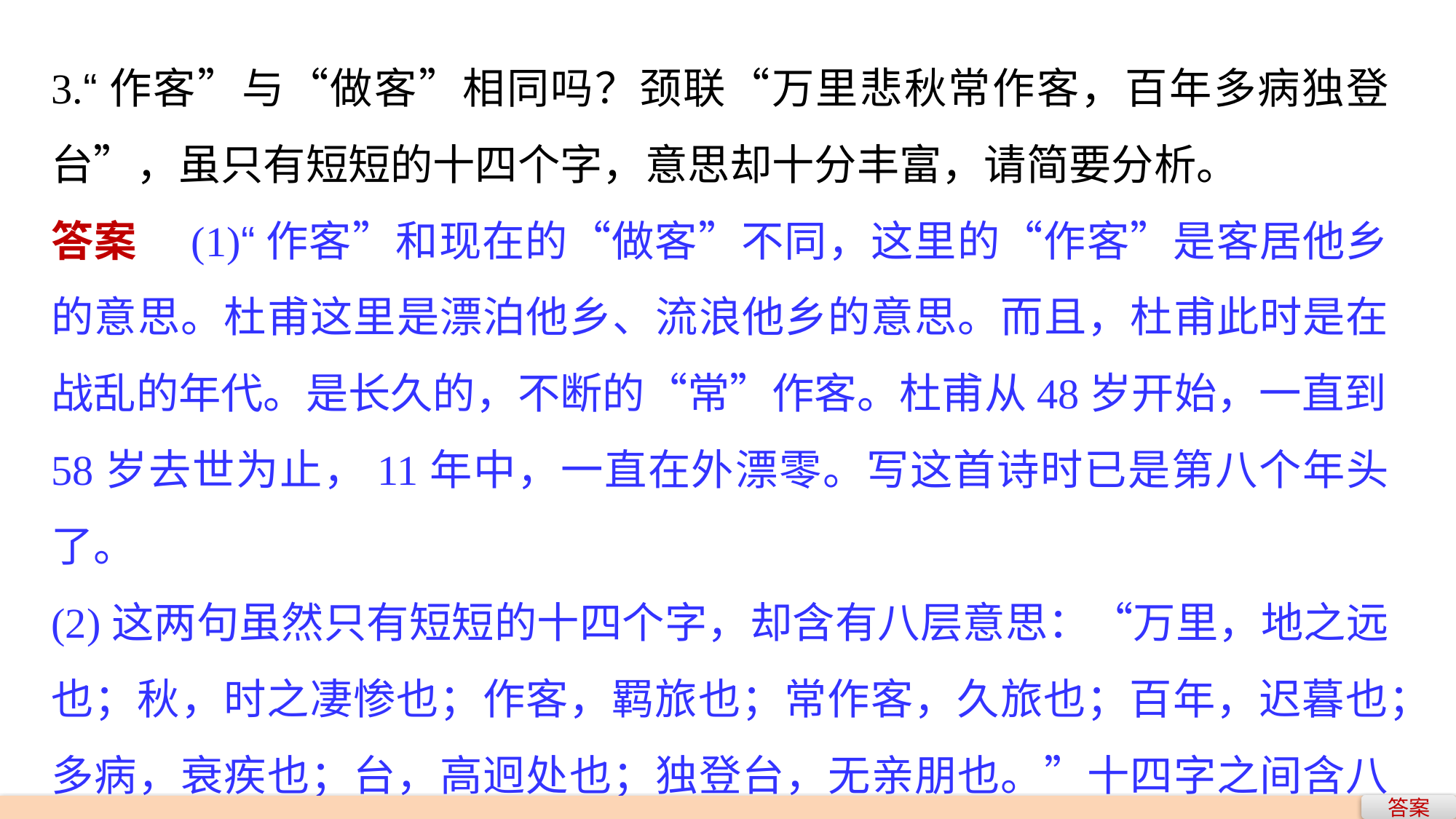

3.“作客”与“做客”相同吗？颈联“万里悲秋常作客，百年多病独登台”，虽只有短短的十四个字，意思却十分丰富，请简要分析。
答案　(1)“作客”和现在的“做客”不同，这里的“作客”是客居他乡的意思。杜甫这里是漂泊他乡、流浪他乡的意思。而且，杜甫此时是在战乱的年代。是长久的，不断的“常”作客。杜甫从48岁开始，一直到58岁去世为止，11年中，一直在外漂零。写这首诗时已是第八个年头了。
(2)这两句虽然只有短短的十四个字，却含有八层意思：“万里，地之远也；秋，时之凄惨也；作客，羁旅也；常作客，久旅也；百年，迟暮也；多病，衰疾也；台，高迥处也；独登台，无亲朋也。”十四字之间含八意，既对偶又极精确。
答案